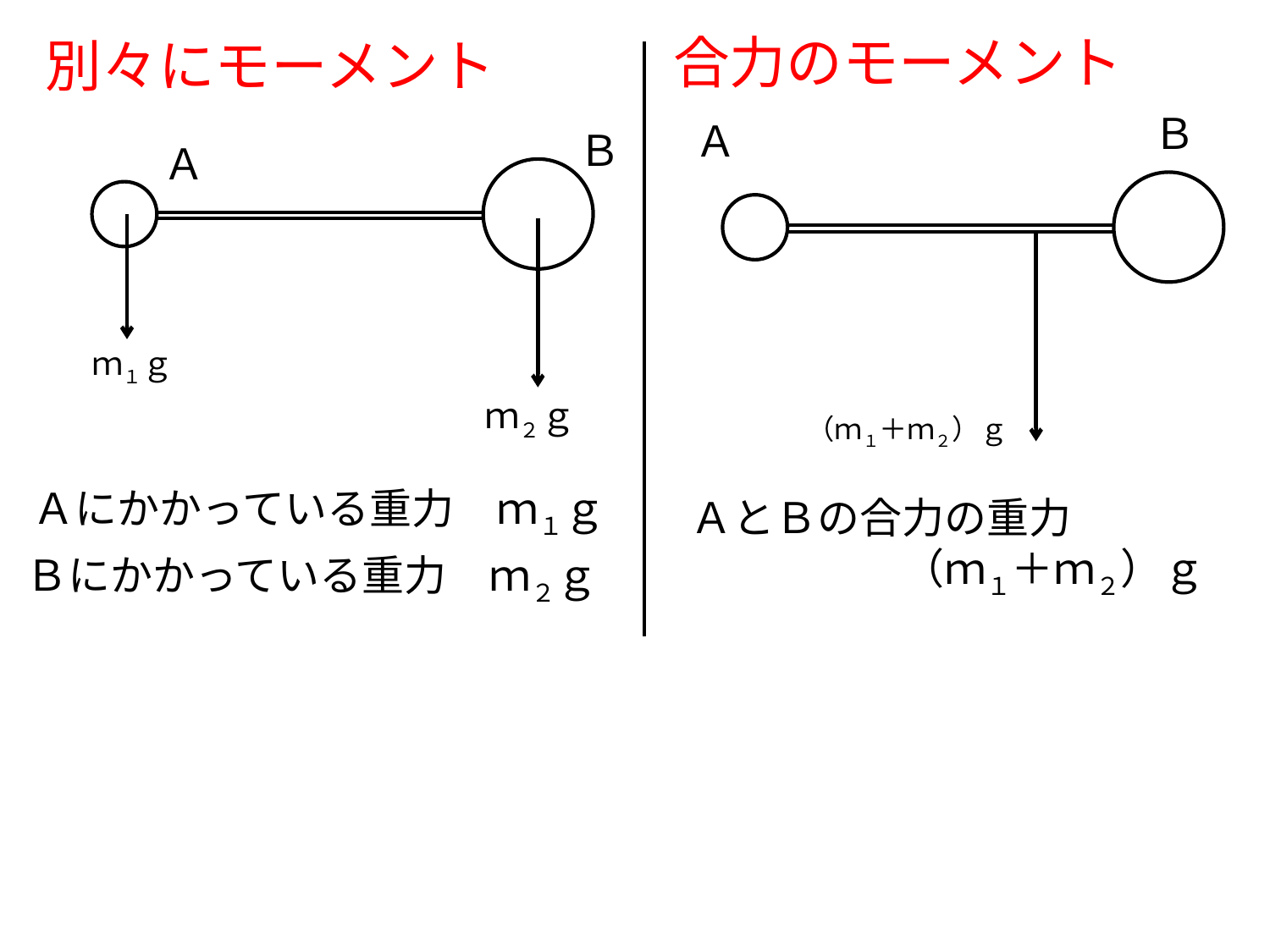

合力のモーメント
別々にモーメント
Ｂ
Ａ
Ｂ
Ａ

ｍ１ｇ
ｍ２ｇ
（ｍ１＋ｍ２）ｇ
Ａにかかっている重力　ｍ１ｇ
ＡとＢの合力の重力
　　　　　（ｍ１＋ｍ２）ｇ
Ｂにかかっている重力　ｍ２ｇ